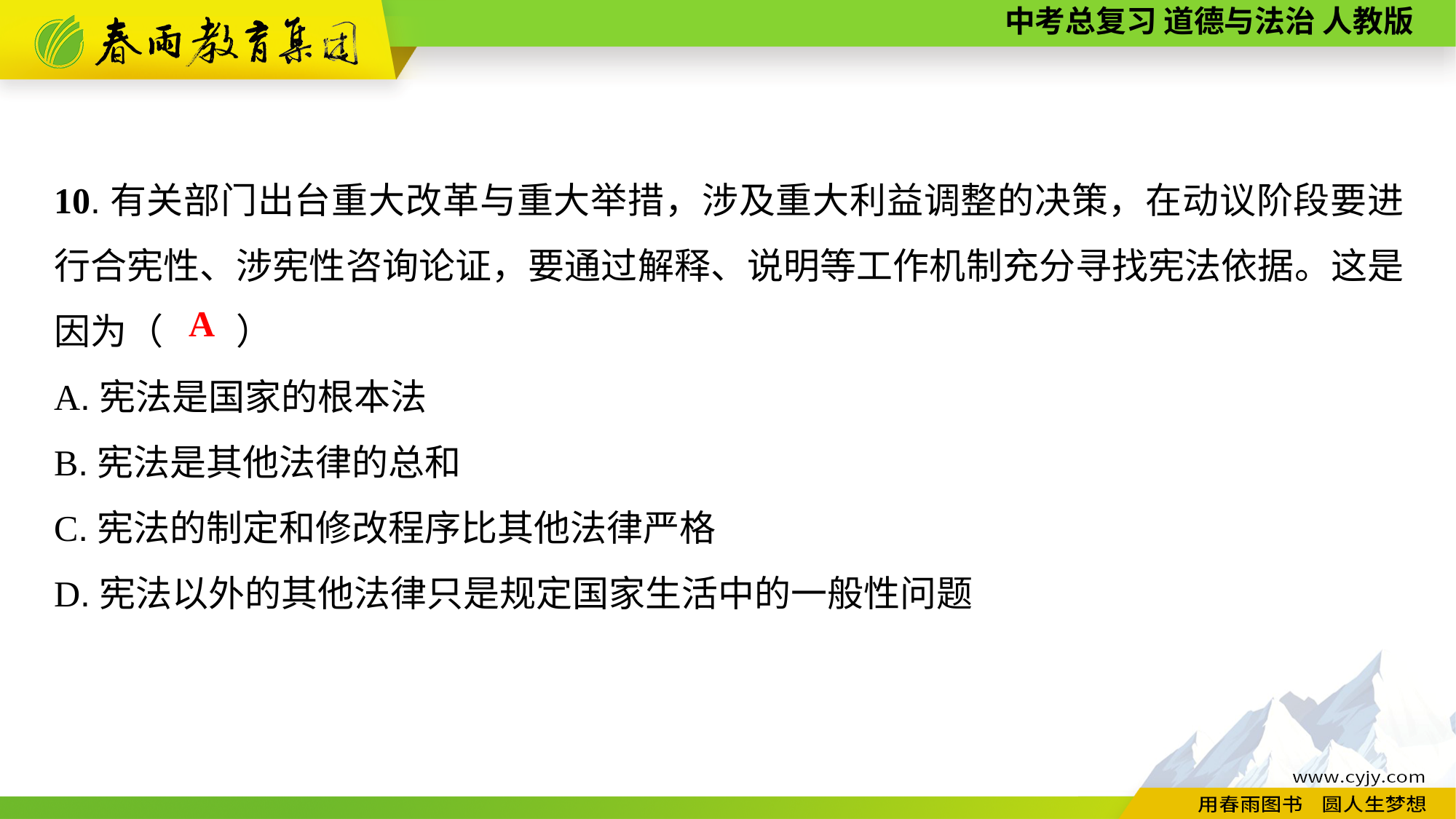

10.有关部门出台重大改革与重大举措，涉及重大利益调整的决策，在动议阶段要进行合宪性、涉宪性咨询论证，要通过解释、说明等工作机制充分寻找宪法依据。这是因为（　　）
A.宪法是国家的根本法
B.宪法是其他法律的总和
C.宪法的制定和修改程序比其他法律严格
D.宪法以外的其他法律只是规定国家生活中的一般性问题
A